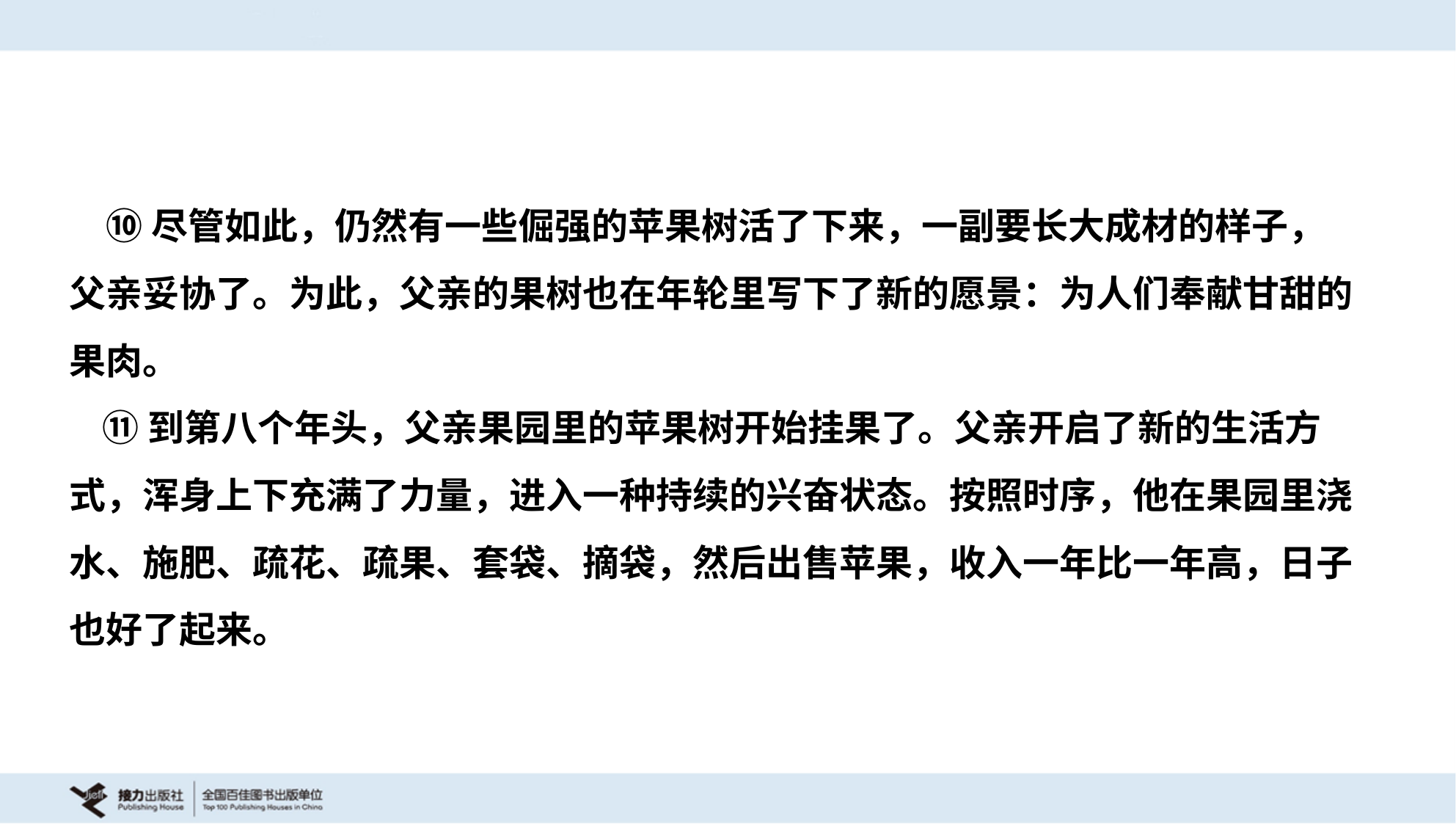

⑩尽管如此，仍然有一些倔强的苹果树活了下来，一副要长大成材的样子，
父亲妥协了。为此，父亲的果树也在年轮里写下了新的愿景：为人们奉献甘甜的
果肉。
    ⑪到第八个年头，父亲果园里的苹果树开始挂果了。父亲开启了新的生活方
式，浑身上下充满了力量，进入一种持续的兴奋状态。按照时序，他在果园里浇
水、施肥、疏花、疏果、套袋、摘袋，然后出售苹果，收入一年比一年高，日子
也好了起来。